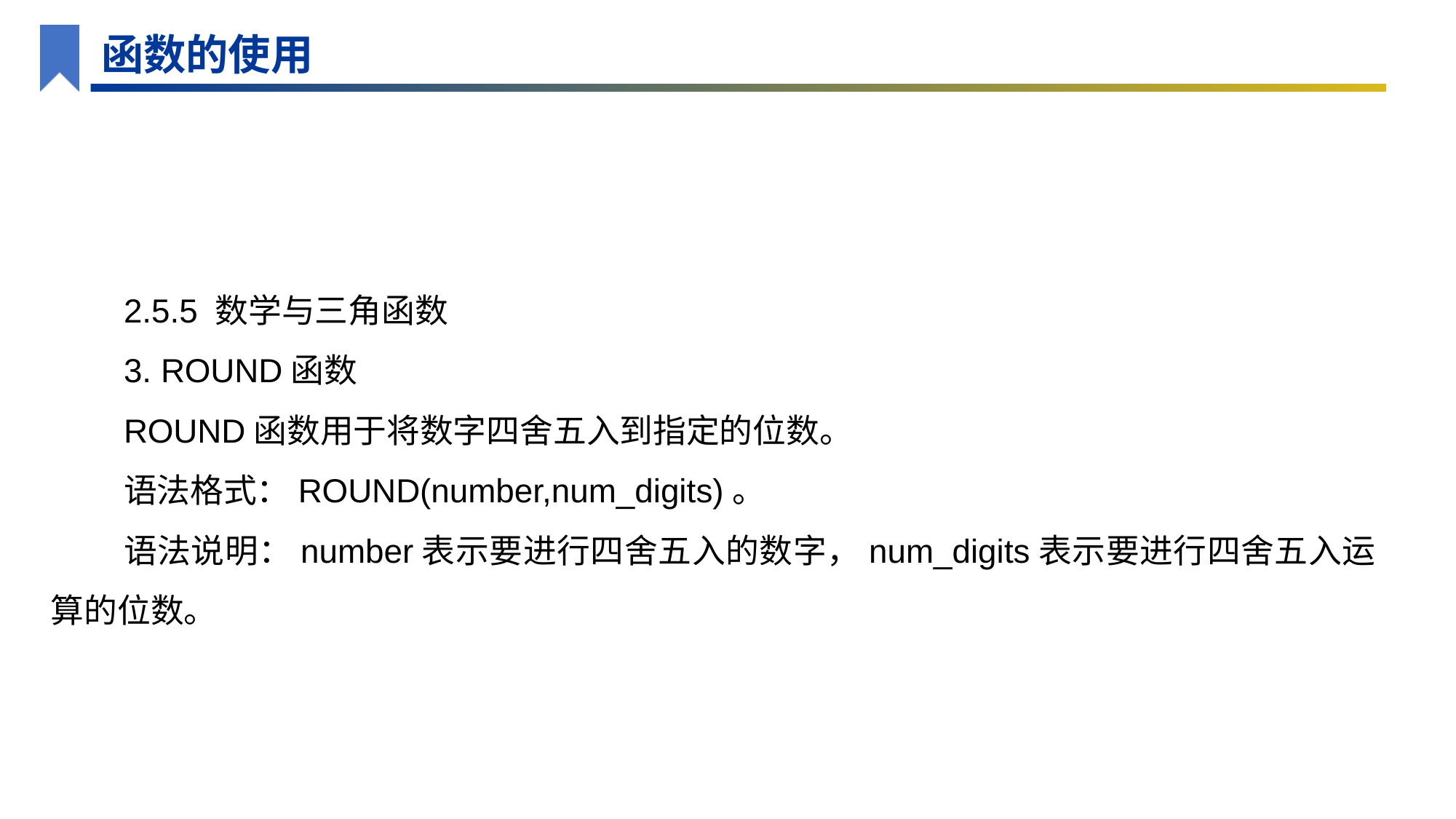

函数的使用
2.5.5 数学与三角函数
3. ROUND函数
ROUND函数用于将数字四舍五入到指定的位数。
语法格式：ROUND(number,num_digits)。
语法说明：number表示要进行四舍五入的数字，num_digits表示要进行四舍五入运算的位数。